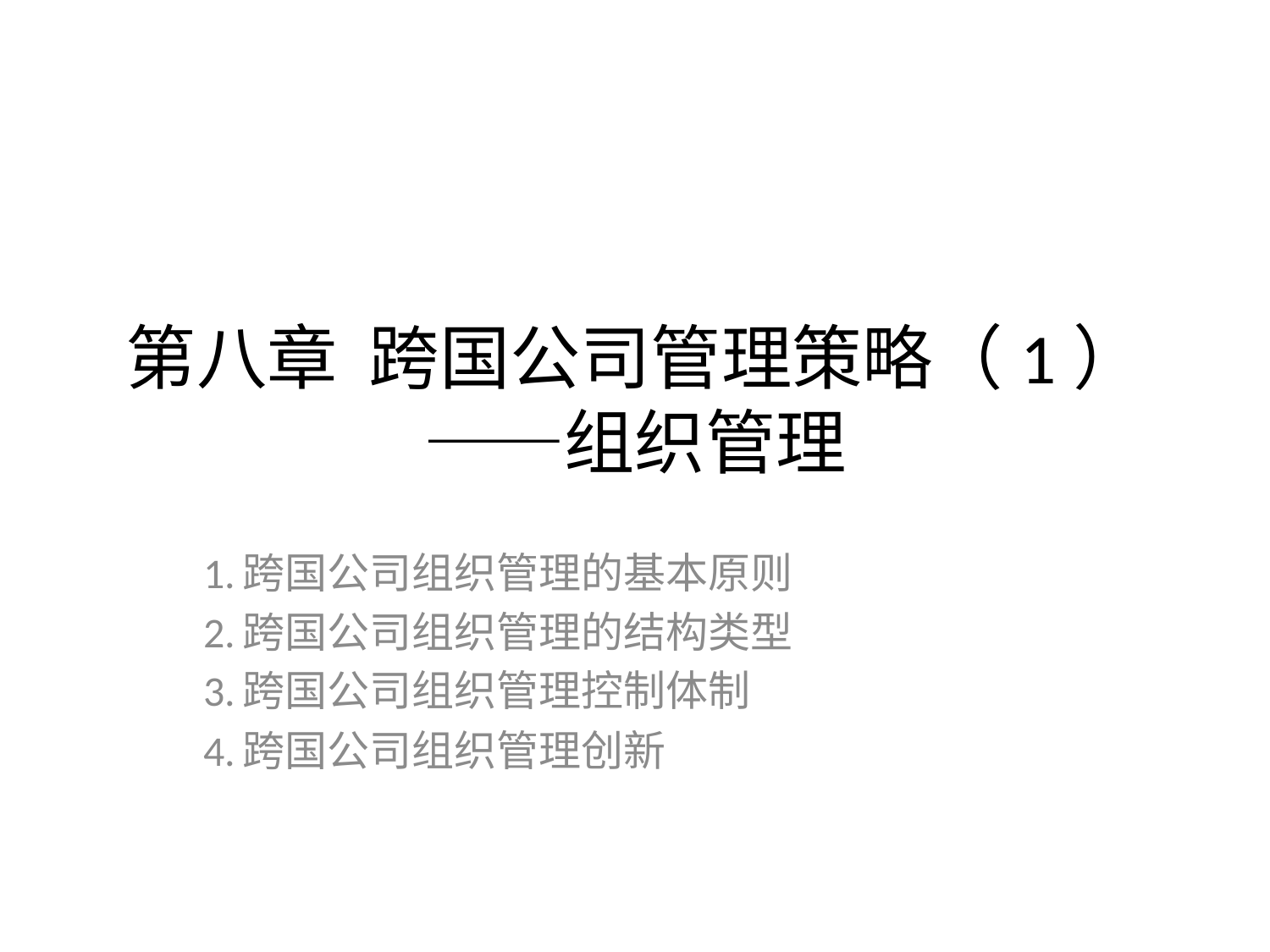

# 第八章  跨国公司管理策略（1）——组织管理
1.跨国公司组织管理的基本原则
2.跨国公司组织管理的结构类型
3.跨国公司组织管理控制体制
4.跨国公司组织管理创新